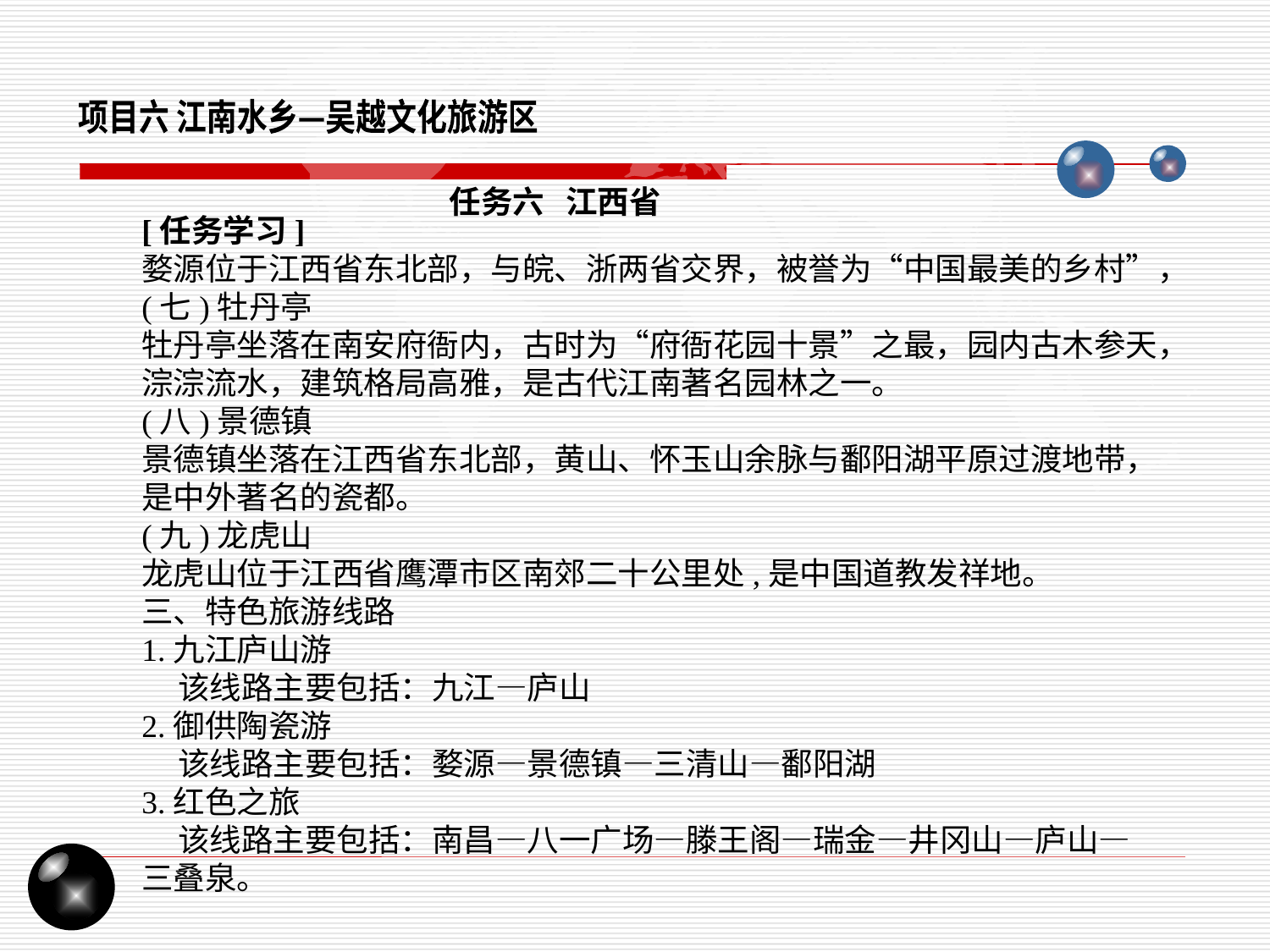

项目六 江南水乡—吴越文化旅游区
任务六   江西省
[任务学习]
婺源位于江西省东北部，与皖、浙两省交界，被誉为“中国最美的乡村”，(七)牡丹亭
牡丹亭坐落在南安府衙内，古时为“府衙花园十景”之最，园内古木参天，淙淙流水，建筑格局高雅，是古代江南著名园林之一。
(八)景德镇
景德镇坐落在江西省东北部，黄山、怀玉山余脉与鄱阳湖平原过渡地带，是中外著名的瓷都。
(九)龙虎山
龙虎山位于江西省鹰潭市区南郊二十公里处,是中国道教发祥地。
三、特色旅游线路
1.九江庐山游
    该线路主要包括：九江—庐山
2.御供陶瓷游
    该线路主要包括：婺源—景德镇—三清山—鄱阳湖
3.红色之旅
    该线路主要包括：南昌—八一广场—滕王阁—瑞金—井冈山—庐山—三叠泉。